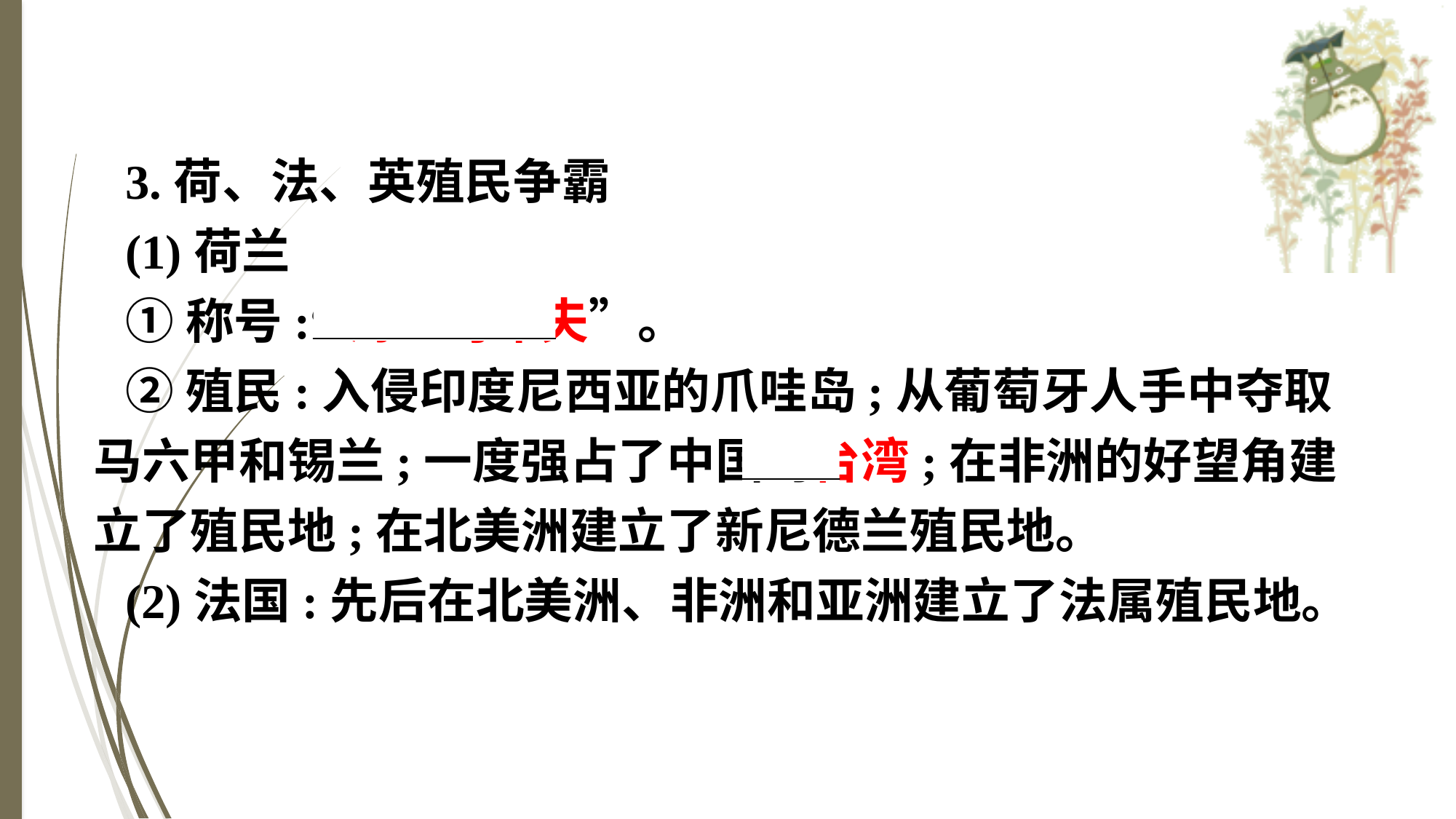

3.荷、法、英殖民争霸
(1)荷兰
①称号:“海上马车夫”。
②殖民:入侵印度尼西亚的爪哇岛;从葡萄牙人手中夺取马六甲和锡兰;一度强占了中国的台湾;在非洲的好望角建立了殖民地;在北美洲建立了新尼德兰殖民地。
(2)法国:先后在北美洲、非洲和亚洲建立了法属殖民地。